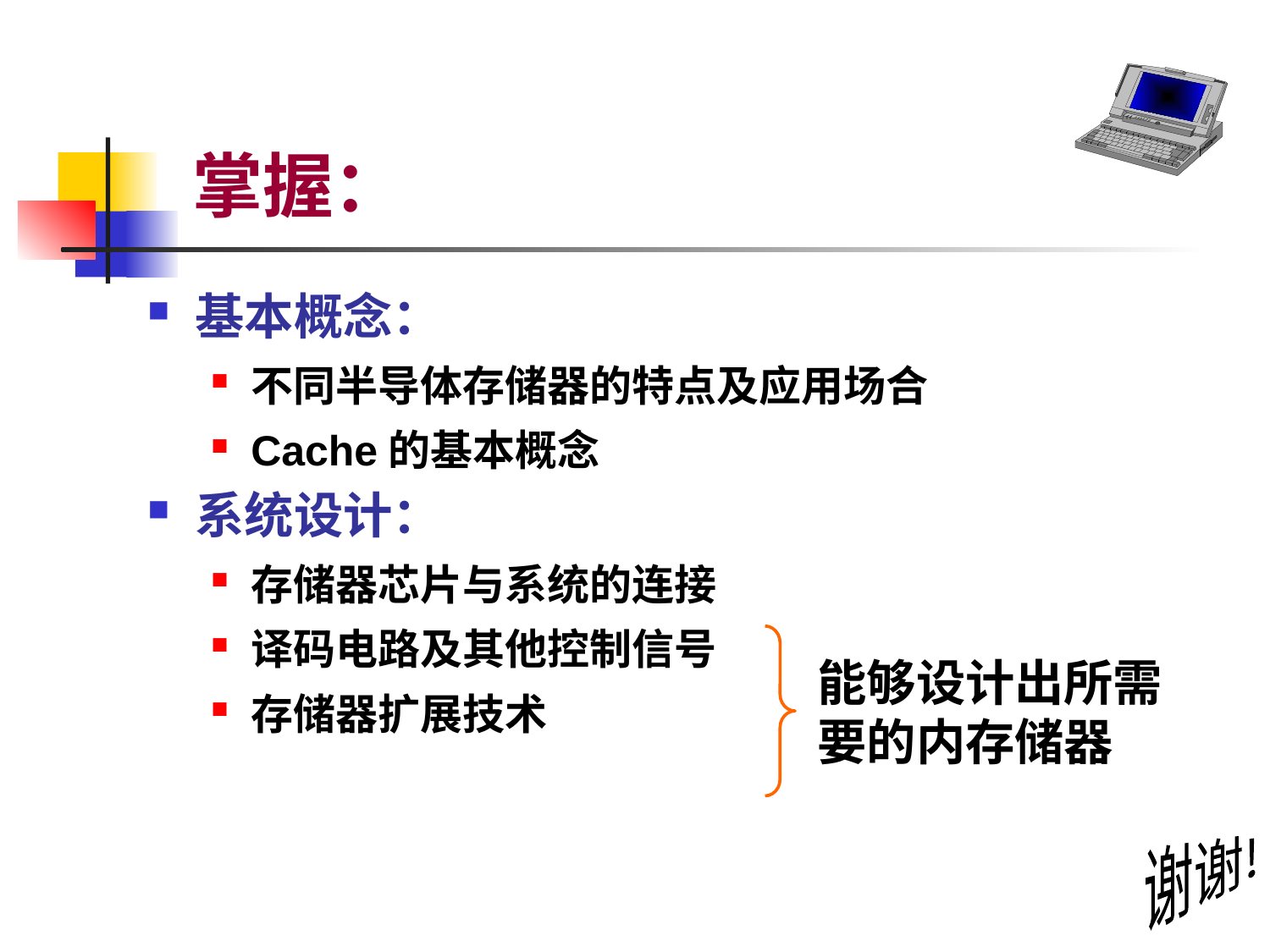

# 掌握：
基本概念：
不同半导体存储器的特点及应用场合
Cache的基本概念
系统设计：
存储器芯片与系统的连接
译码电路及其他控制信号
存储器扩展技术

能够设计出所需要的内存储器
谢谢!